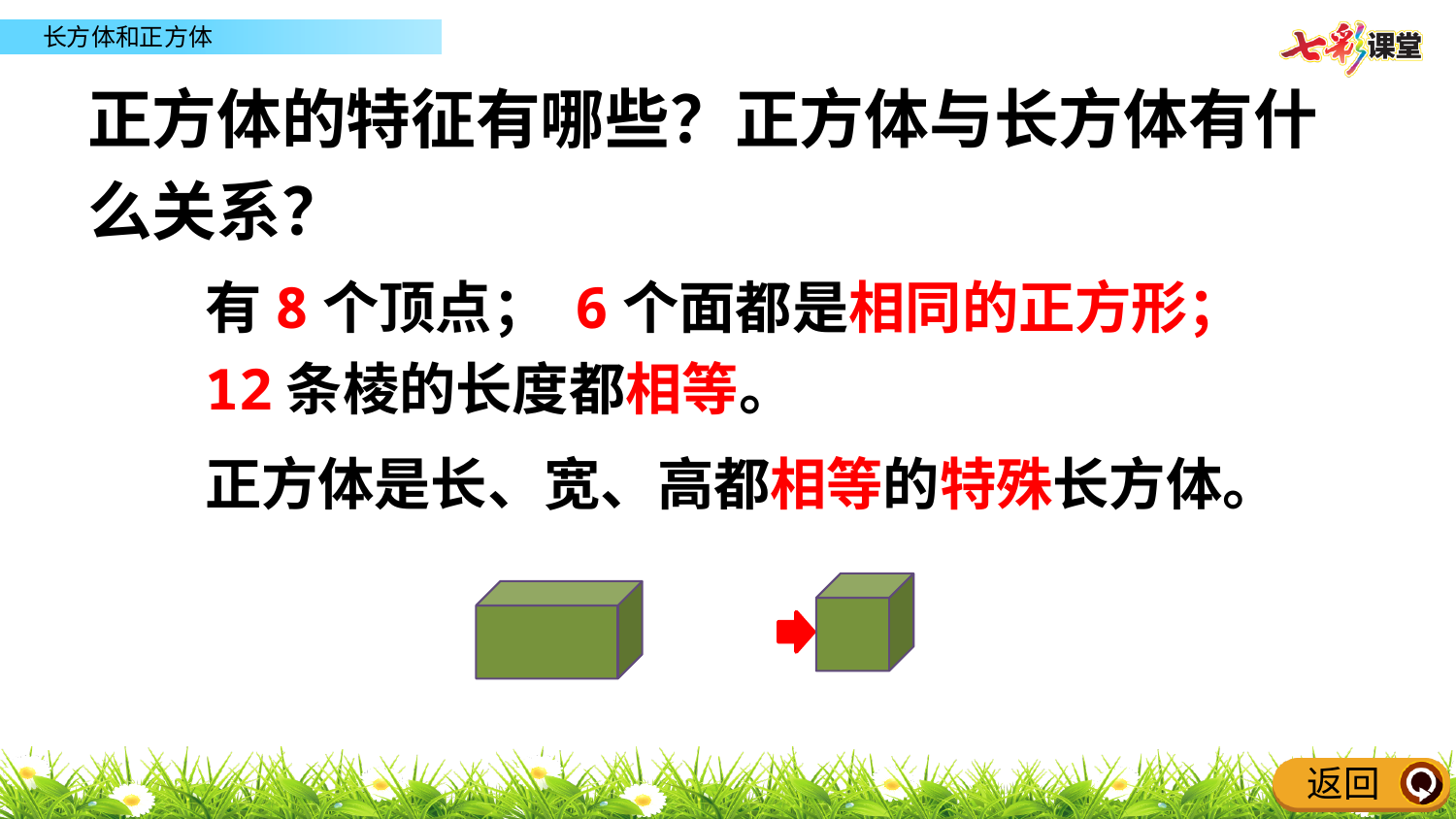

正方体的特征有哪些？正方体与长方体有什么关系？
有8个顶点； 6个面都是相同的正方形；12条棱的长度都相等。
正方体是长、宽、高都相等的特殊长方体。